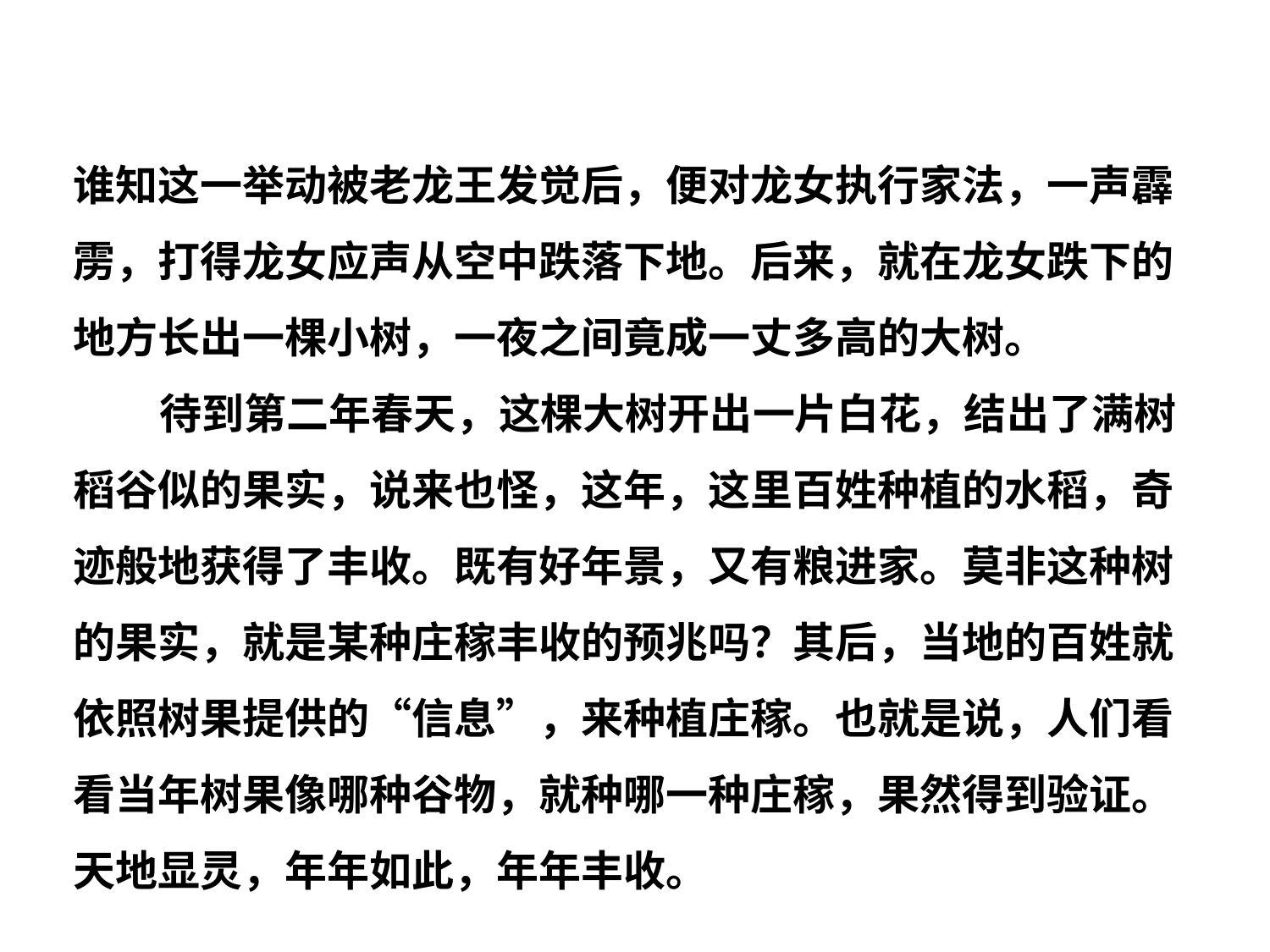

谁知这一举动被老龙王发觉后，便对龙女执行家法，一声霹雳，打得龙女应声从空中跌落下地。后来，就在龙女跌下的地方长出一棵小树，一夜之间竟成一丈多高的大树。
待到第二年春天，这棵大树开出一片白花，结出了满树稻谷似的果实，说来也怪，这年，这里百姓种植的水稻，奇迹般地获得了丰收。既有好年景，又有粮进家。莫非这种树的果实，就是某种庄稼丰收的预兆吗？其后，当地的百姓就依照树果提供的“信息”，来种植庄稼。也就是说，人们看看当年树果像哪种谷物，就种哪一种庄稼，果然得到验证。天地显灵，年年如此，年年丰收。